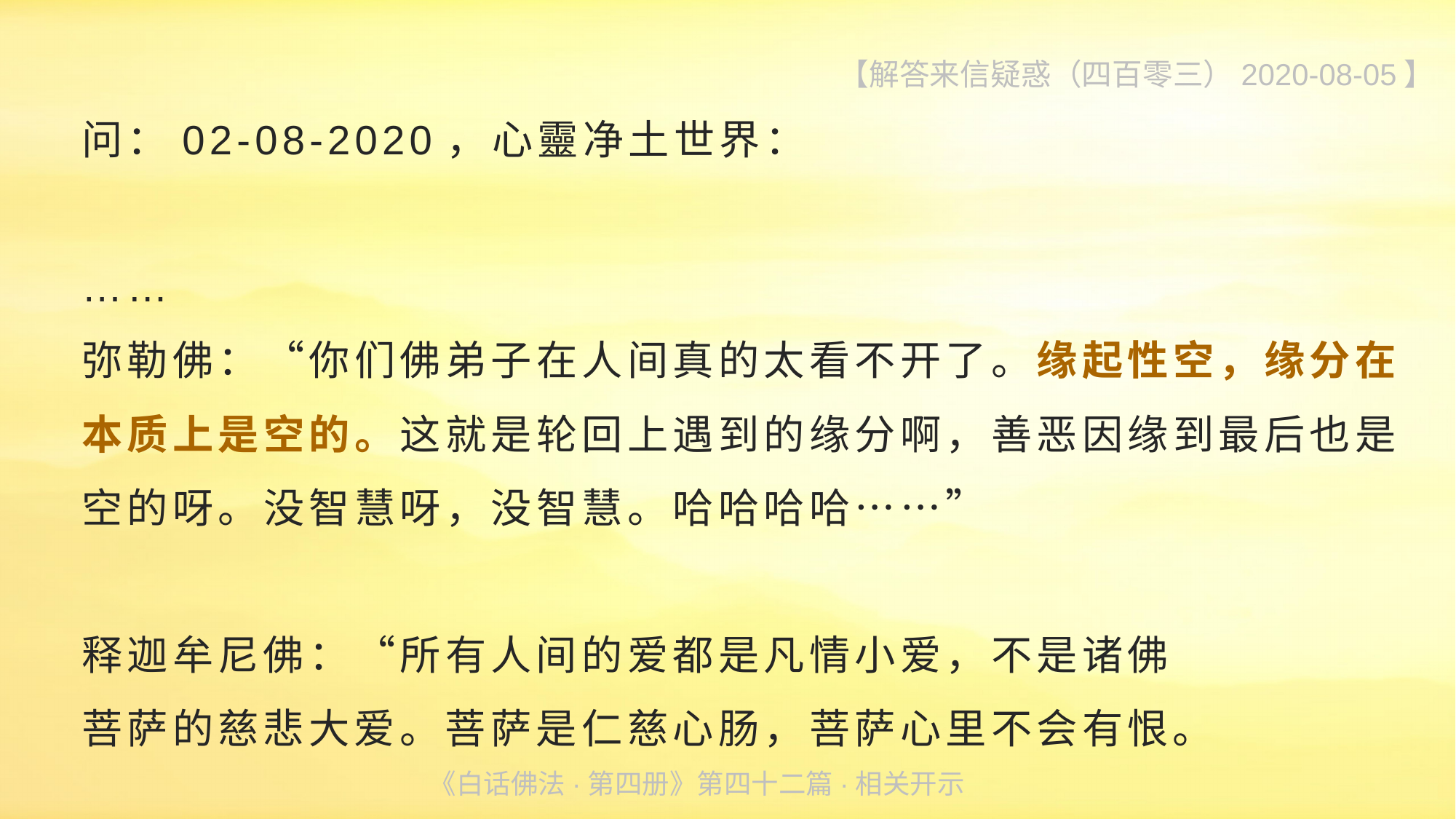

【解答来信疑惑（四百零三）2020-08-05】
问：02-08-2020，心靈净土世界：

……
弥勒佛：“你们佛弟子在人间真的太看不开了。缘起性空，缘分在本质上是空的。这就是轮回上遇到的缘分啊，善恶因缘到最后也是空的呀。没智慧呀，没智慧。哈哈哈哈……”

释迦牟尼佛：“所有人间的爱都是凡情小爱，不是诸佛
菩萨的慈悲大爱。菩萨是仁慈心肠，菩萨心里不会有恨。
《白话佛法·第四册》第四十二篇·相关开示